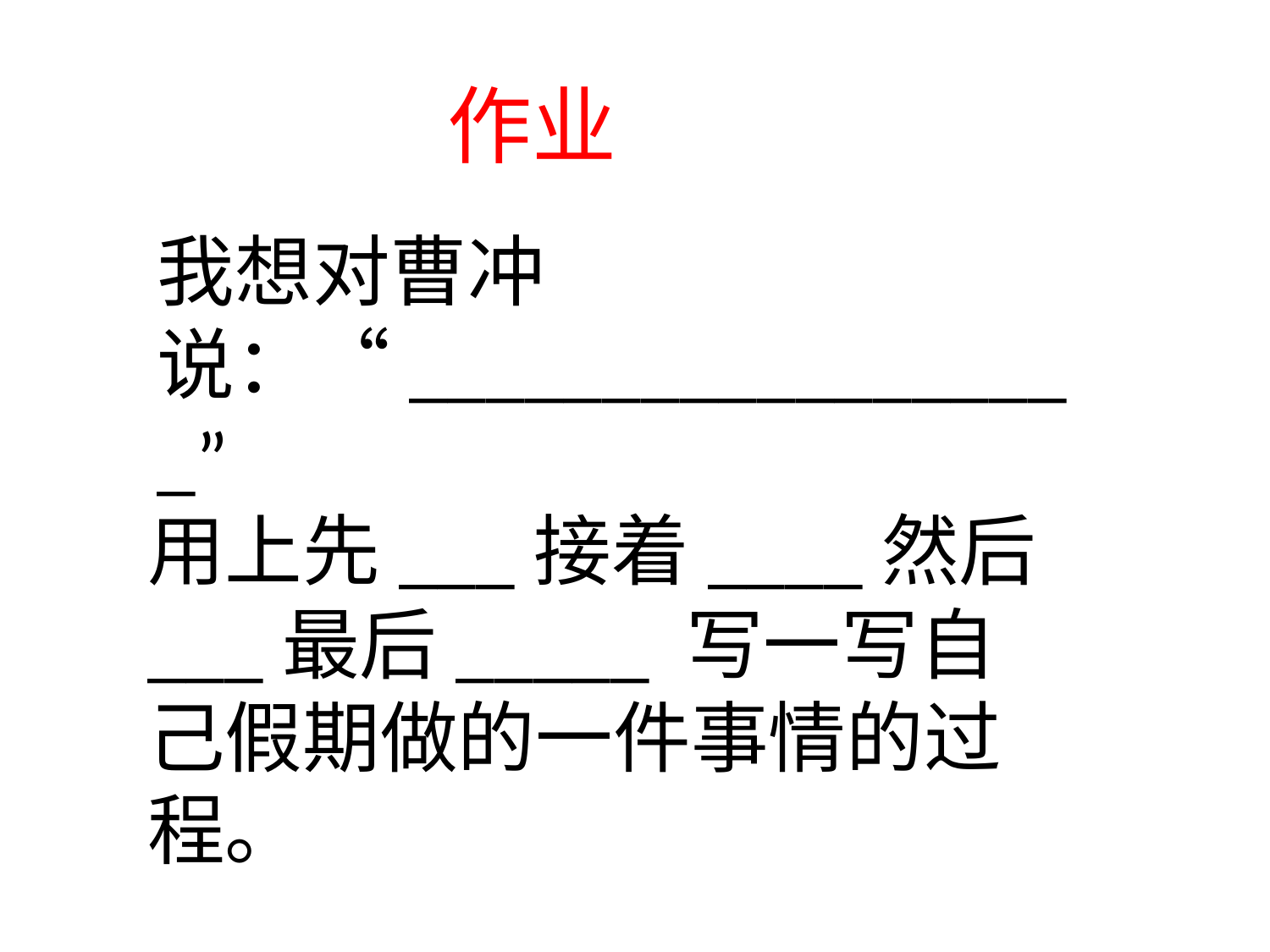

作业
我想对曹冲说：“__________________”
用上先___接着____然后___最后_____ 写一写自己假期做的一件事情的过程。